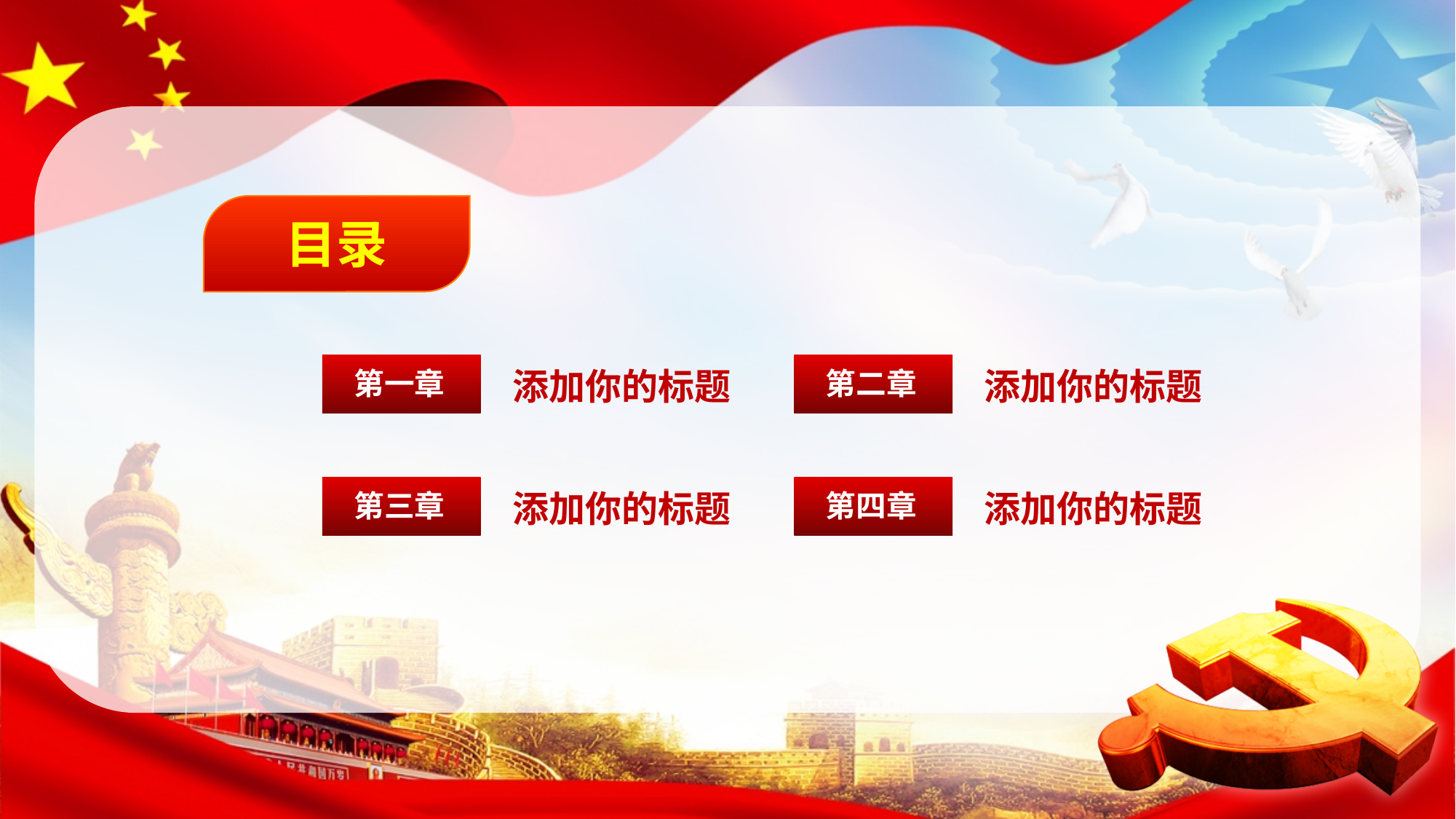

目录

添加你的标题
添加你的标题
第一章
第二章

添加你的标题
添加你的标题
第三章
第四章